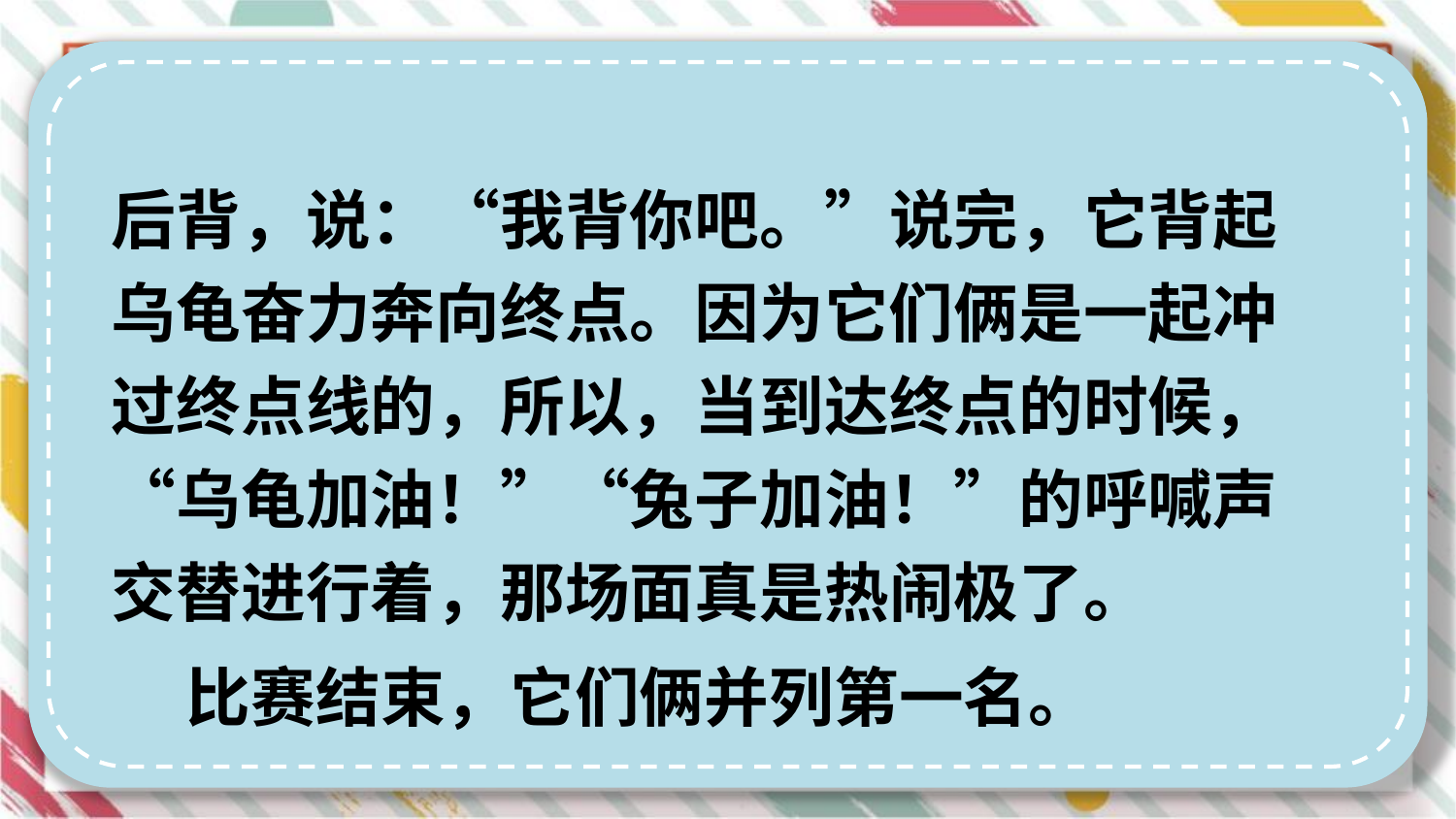

后背，说：“我背你吧。”说完，它背起乌龟奋力奔向终点。因为它们俩是一起冲过终点线的，所以，当到达终点的时候，“乌龟加油！”“兔子加油！”的呼喊声交替进行着，那场面真是热闹极了。
    比赛结束，它们俩并列第一名。